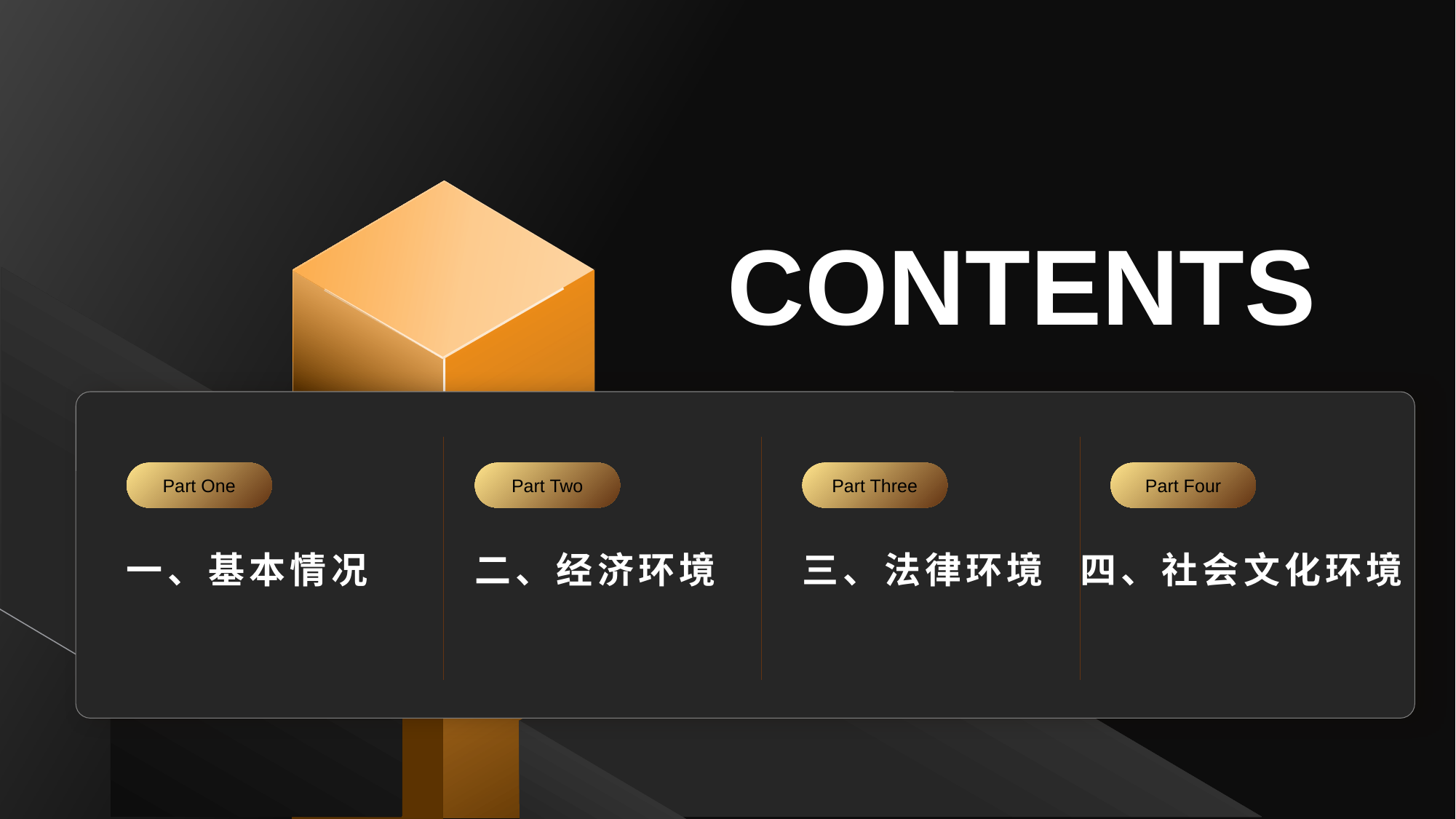

# CONTENTS

Part One
Part Two
Part Three
Part Four
四、社会文化环境
一、基本情况
二、经济环境
三、法律环境